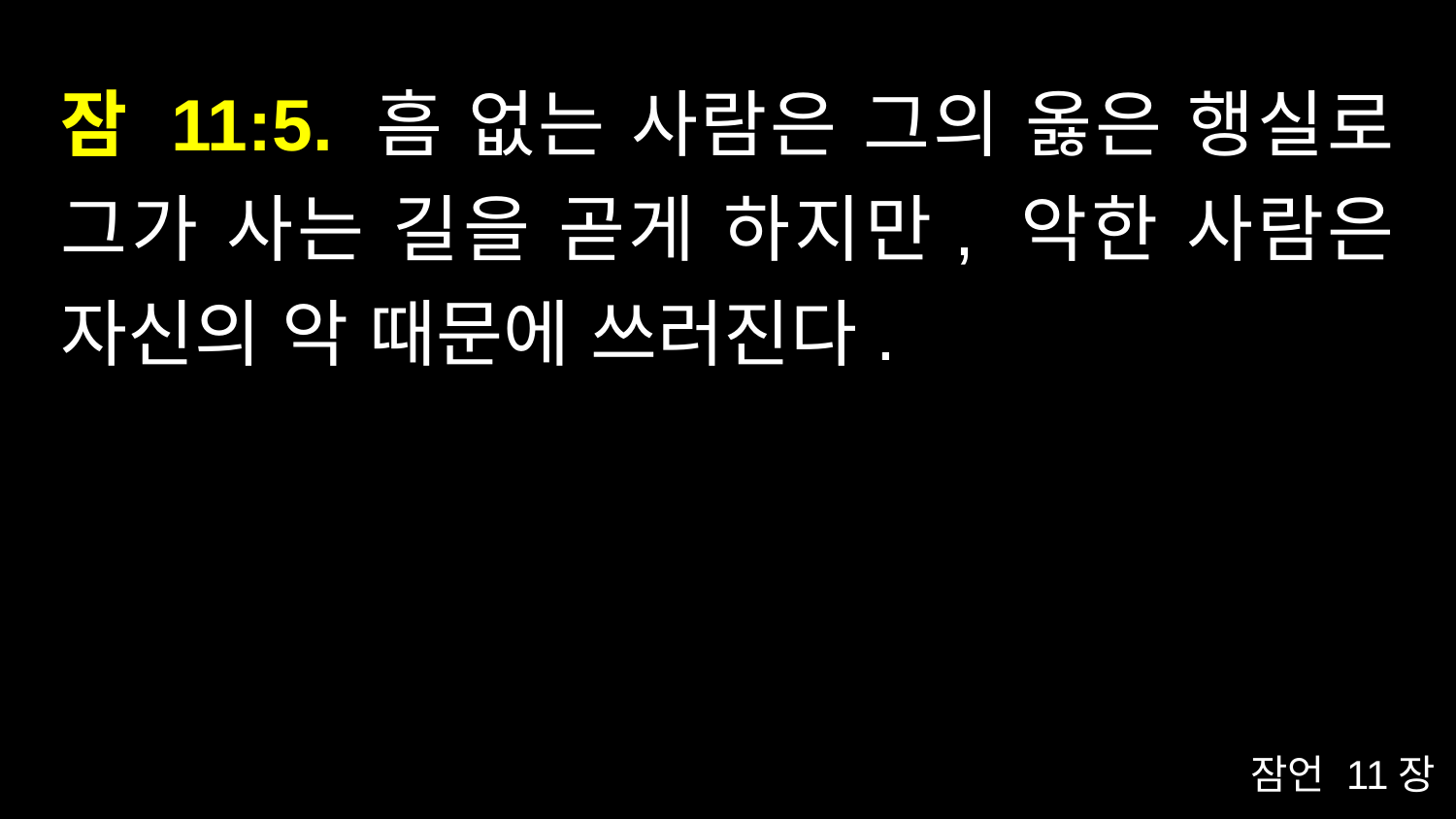

# 잠 11:5. 흠 없는 사람은 그의 옳은 행실로 그가 사는 길을 곧게 하지만, 악한 사람은 자신의 악 때문에 쓰러진다.
잠언 11장